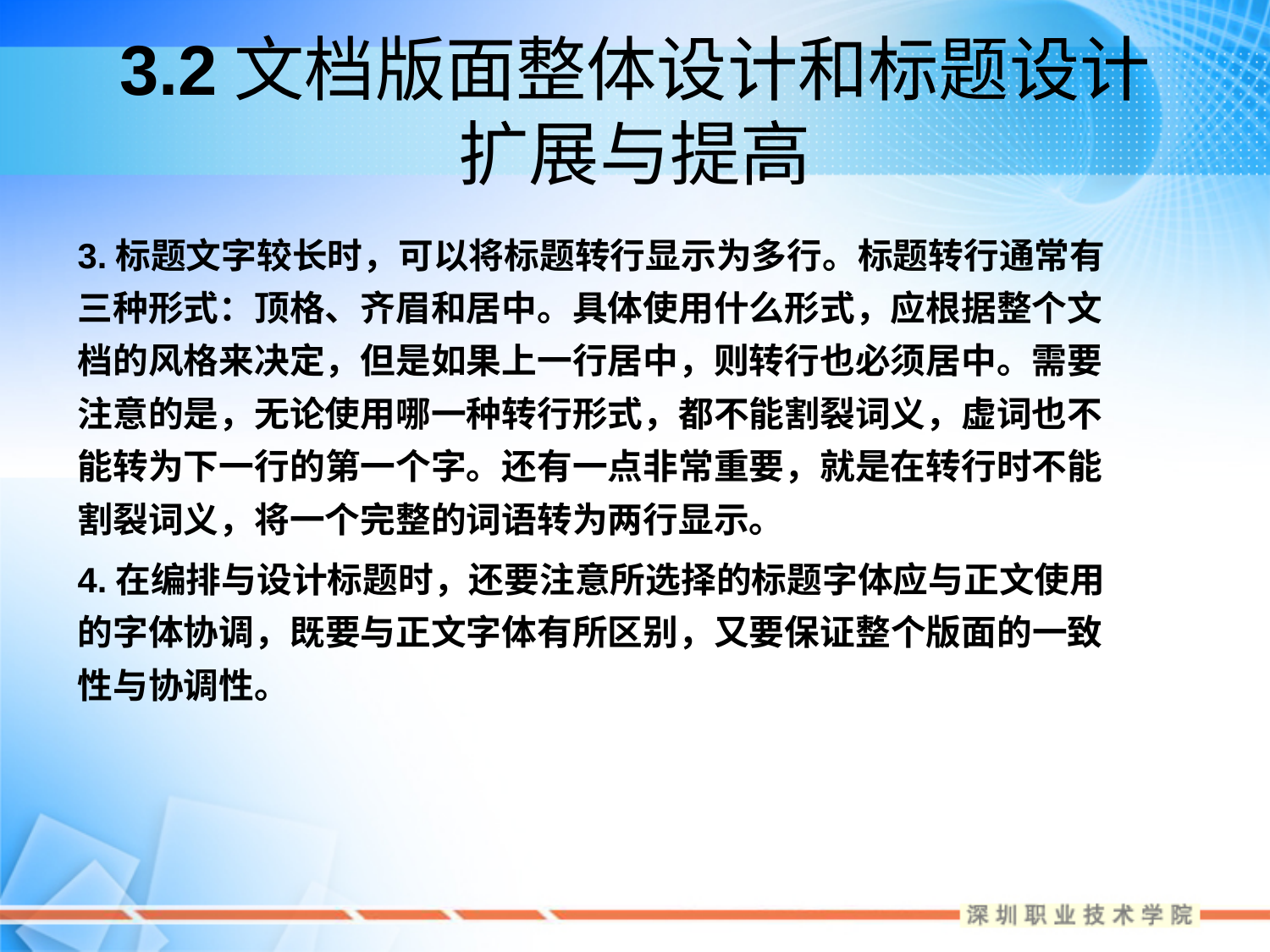

# 3.2文档版面整体设计和标题设计 扩展与提高
3.标题文字较长时，可以将标题转行显示为多行。标题转行通常有三种形式：顶格、齐眉和居中。具体使用什么形式，应根据整个文档的风格来决定，但是如果上一行居中，则转行也必须居中。需要注意的是，无论使用哪一种转行形式，都不能割裂词义，虚词也不能转为下一行的第一个字。还有一点非常重要，就是在转行时不能割裂词义，将一个完整的词语转为两行显示。
4.在编排与设计标题时，还要注意所选择的标题字体应与正文使用的字体协调，既要与正文字体有所区别，又要保证整个版面的一致性与协调性。